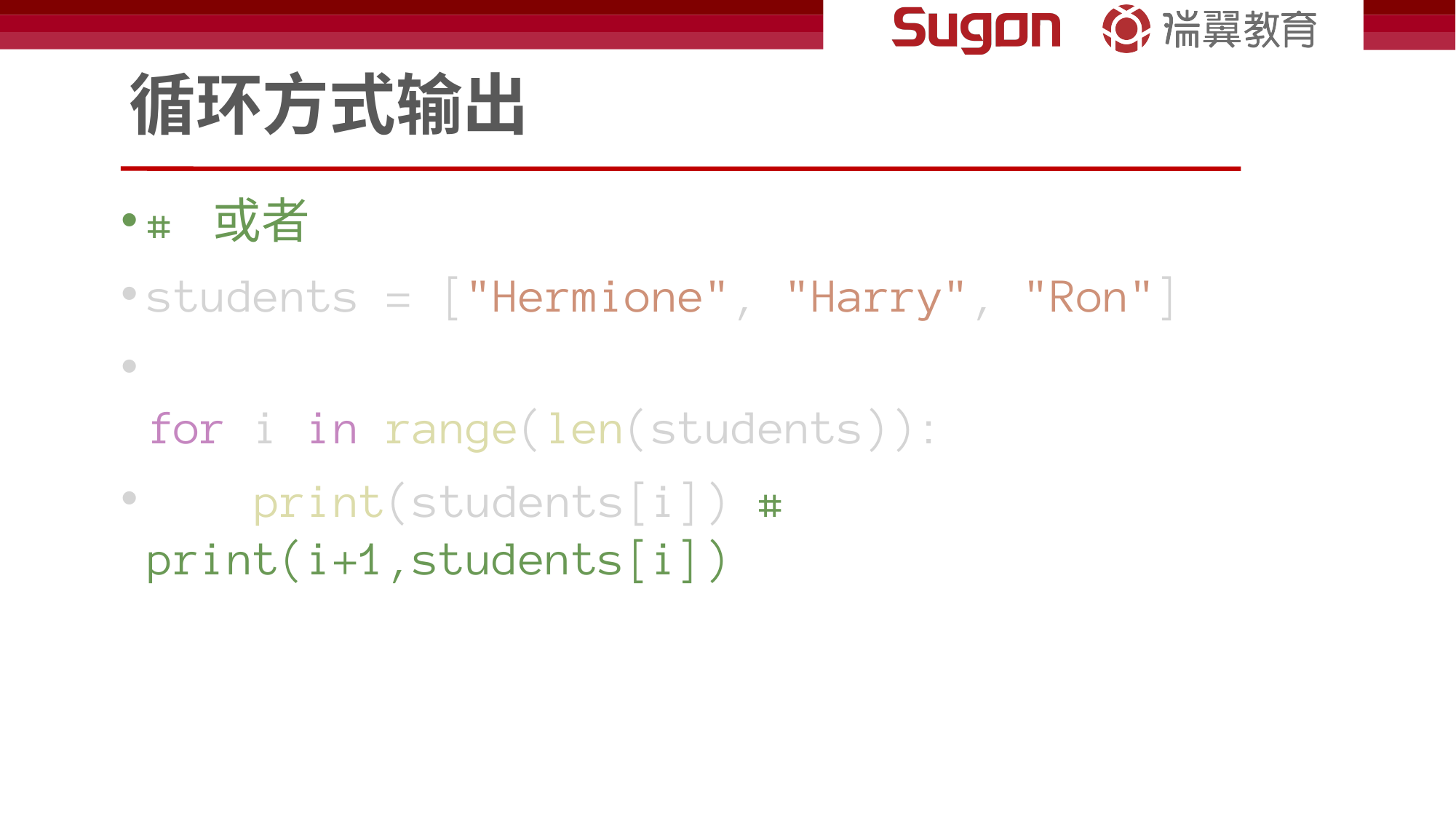

# 循环方式输出
# 或者
students = ["Hermione", "Harry", "Ron"]
for i in range(len(students)):
    print(students[i]) # print(i+1,students[i])